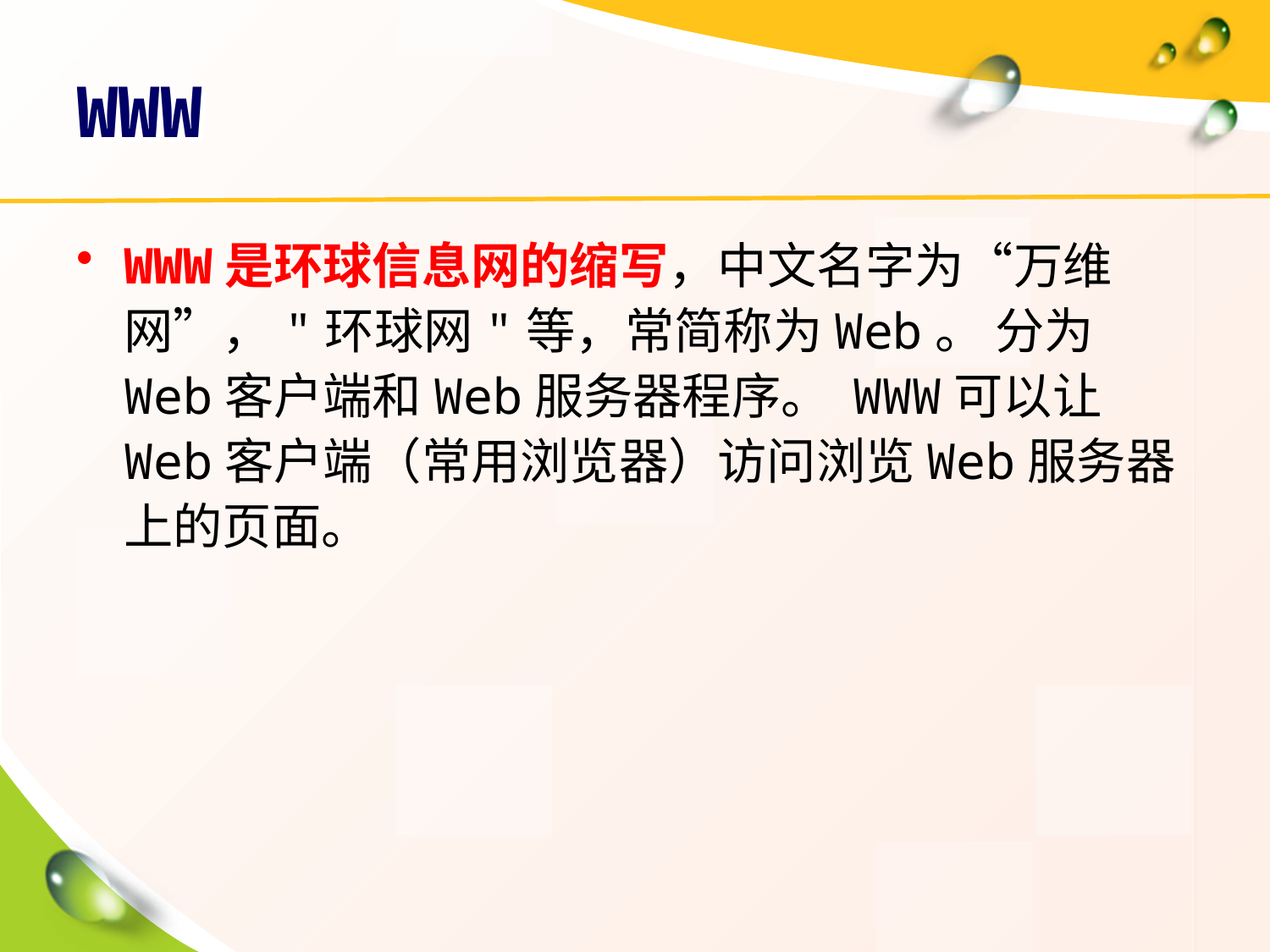

# WWW
WWW是环球信息网的缩写，中文名字为“万维网”，"环球网"等，常简称为Web。 分为Web客户端和Web服务器程序。 WWW可以让Web客户端（常用浏览器）访问浏览Web服务器上的页面。